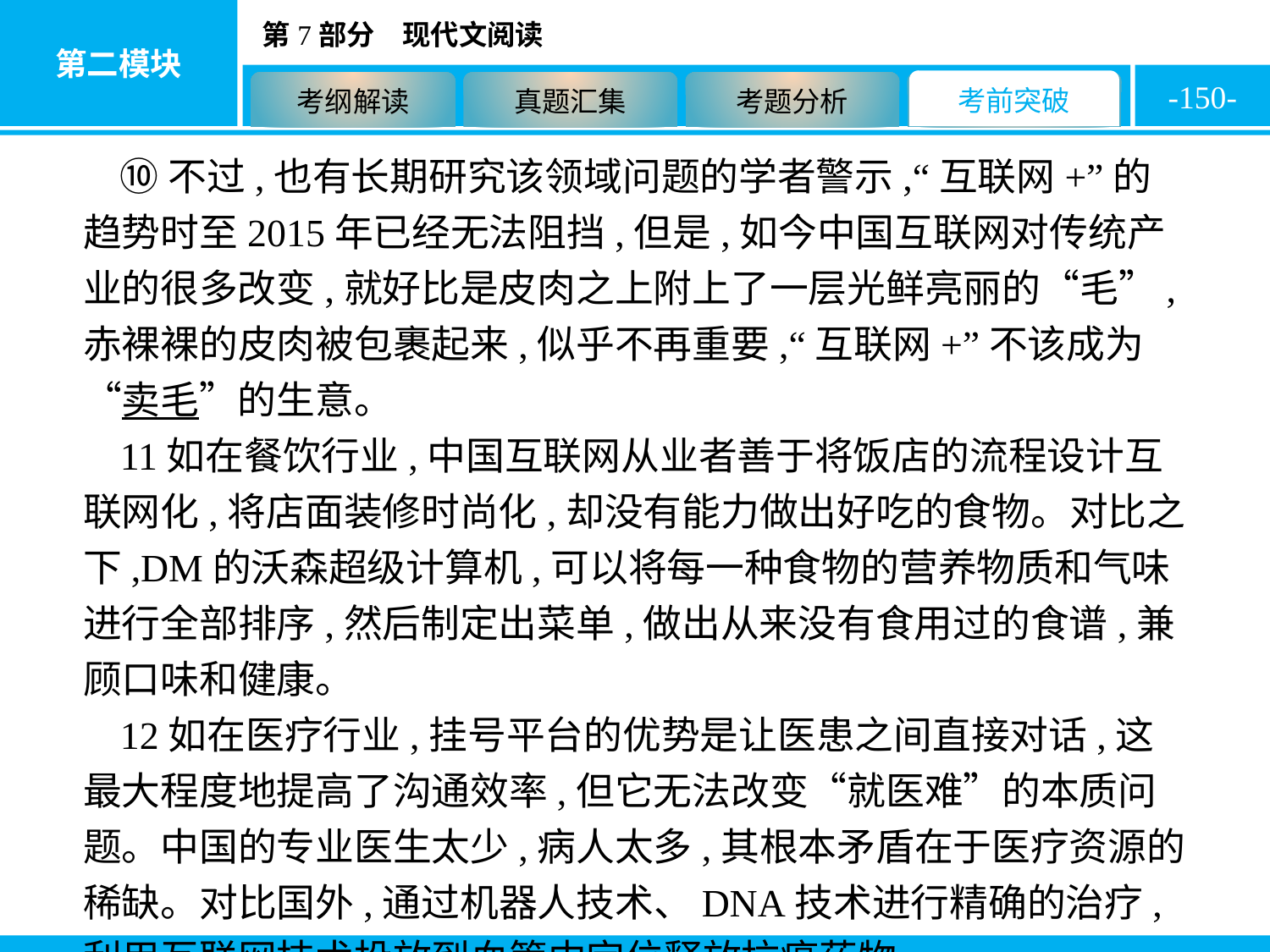

-150-
⑩不过,也有长期研究该领域问题的学者警示,“互联网+”的趋势时至2015年已经无法阻挡,但是,如今中国互联网对传统产业的很多改变,就好比是皮肉之上附上了一层光鲜亮丽的“毛”,赤裸裸的皮肉被包裹起来,似乎不再重要,“互联网+”不该成为“卖毛”的生意。
11如在餐饮行业,中国互联网从业者善于将饭店的流程设计互联网化,将店面装修时尚化,却没有能力做出好吃的食物。对比之下,DM的沃森超级计算机,可以将每一种食物的营养物质和气味进行全部排序,然后制定出菜单,做出从来没有食用过的食谱,兼顾口味和健康。
12如在医疗行业,挂号平台的优势是让医患之间直接对话,这最大程度地提高了沟通效率,但它无法改变“就医难”的本质问题。中国的专业医生太少,病人太多,其根本矛盾在于医疗资源的稀缺。对比国外,通过机器人技术、DNA技术进行精确的治疗,利用互联网技术投放到血管中定位释放抗癌药物。